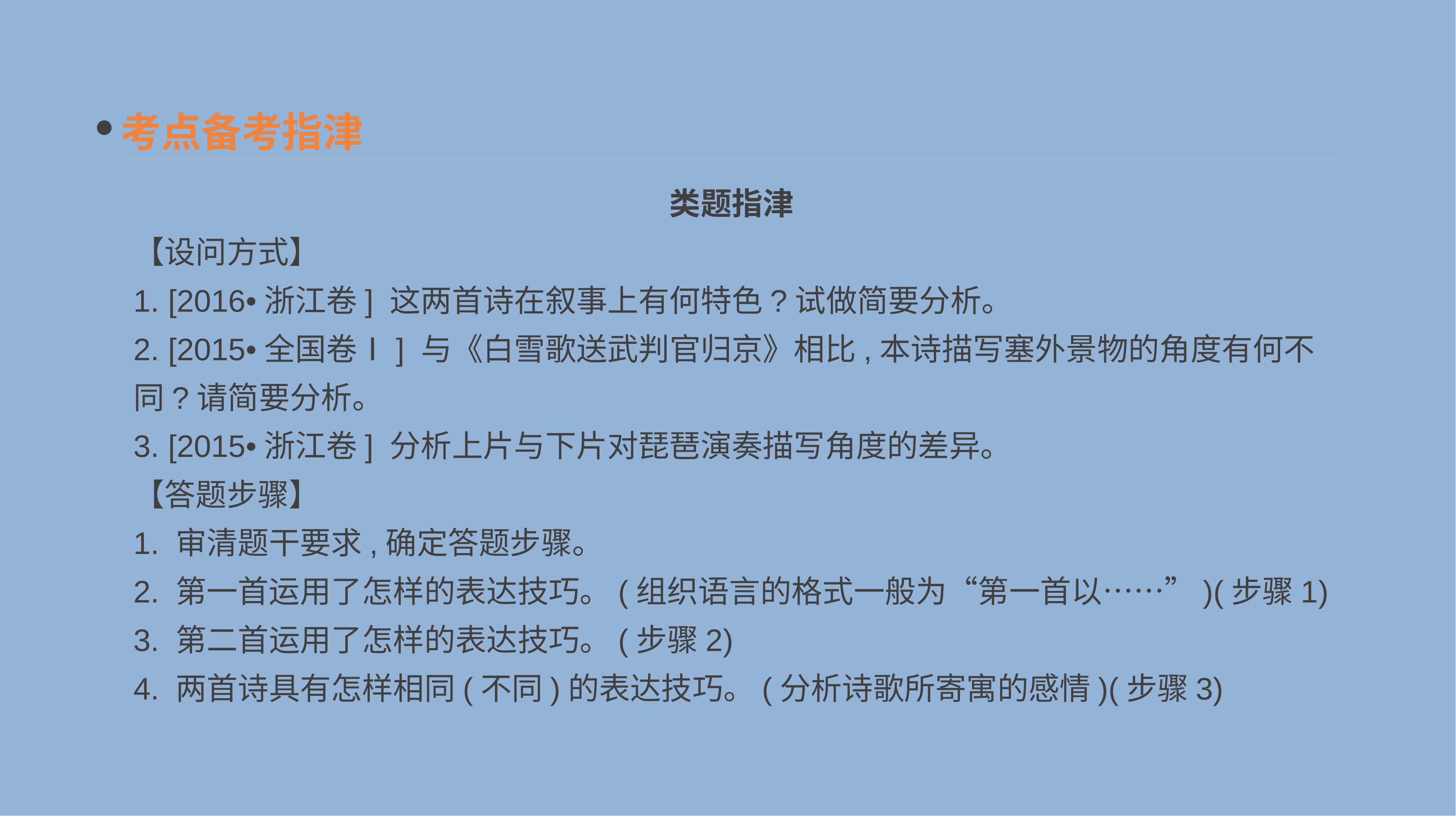

考点备考指津

　类题指津
【设问方式】
1. [2016•浙江卷] 这两首诗在叙事上有何特色?试做简要分析。
2. [2015•全国卷Ⅰ] 与《白雪歌送武判官归京》相比,本诗描写塞外景物的角度有何不同?请简要分析。
3. [2015•浙江卷] 分析上片与下片对琵琶演奏描写角度的差异。
【答题步骤】
1. 审清题干要求,确定答题步骤。
2. 第一首运用了怎样的表达技巧。(组织语言的格式一般为“第一首以……”)(步骤1)
3. 第二首运用了怎样的表达技巧。(步骤2)
4. 两首诗具有怎样相同(不同)的表达技巧。(分析诗歌所寄寓的感情)(步骤3)